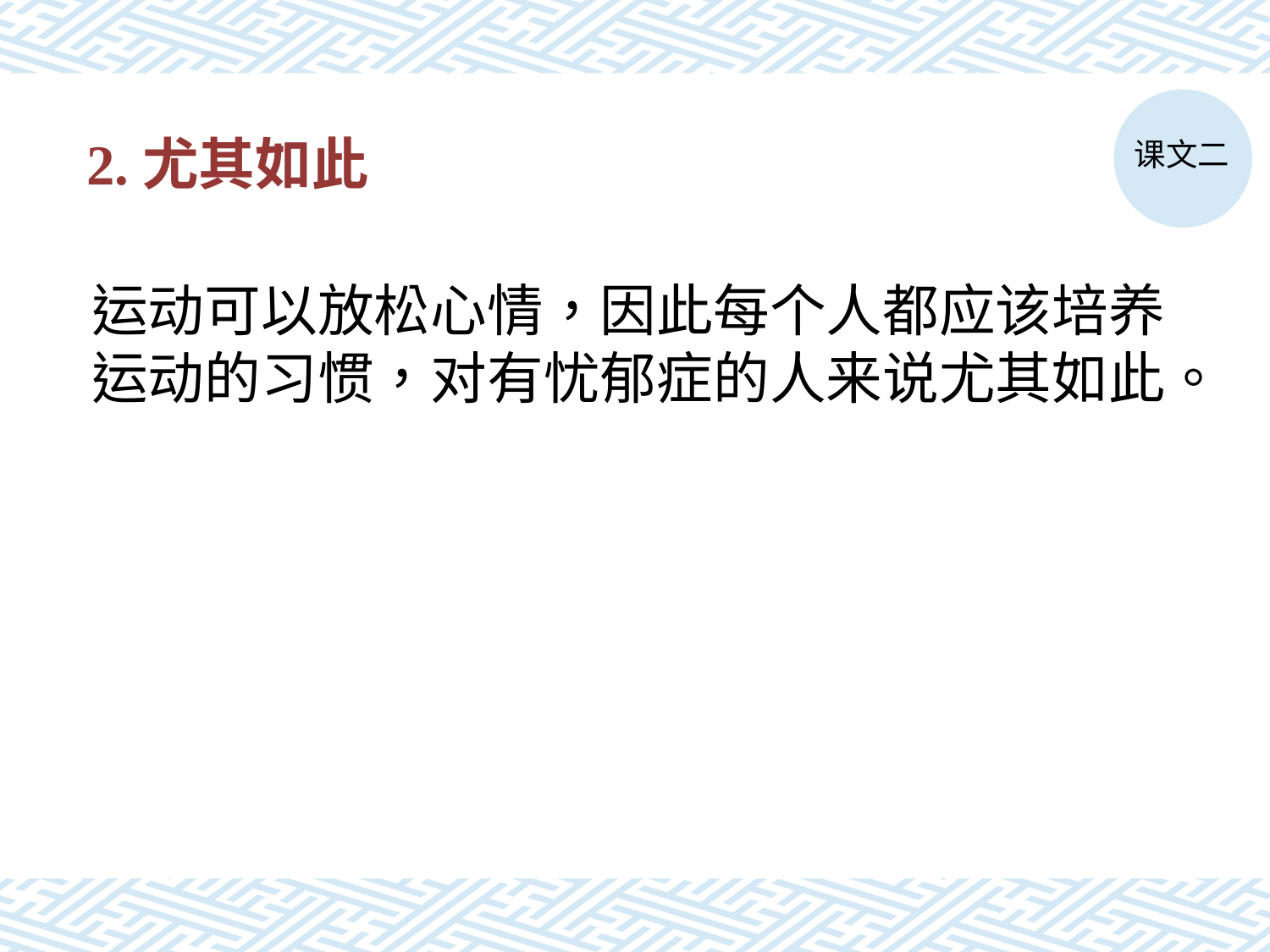

课文二
# 2.尤其如此
运动可以放松心情，因此每个人都应该培养运动的习惯，对有忧郁症的人来说尤其如此。